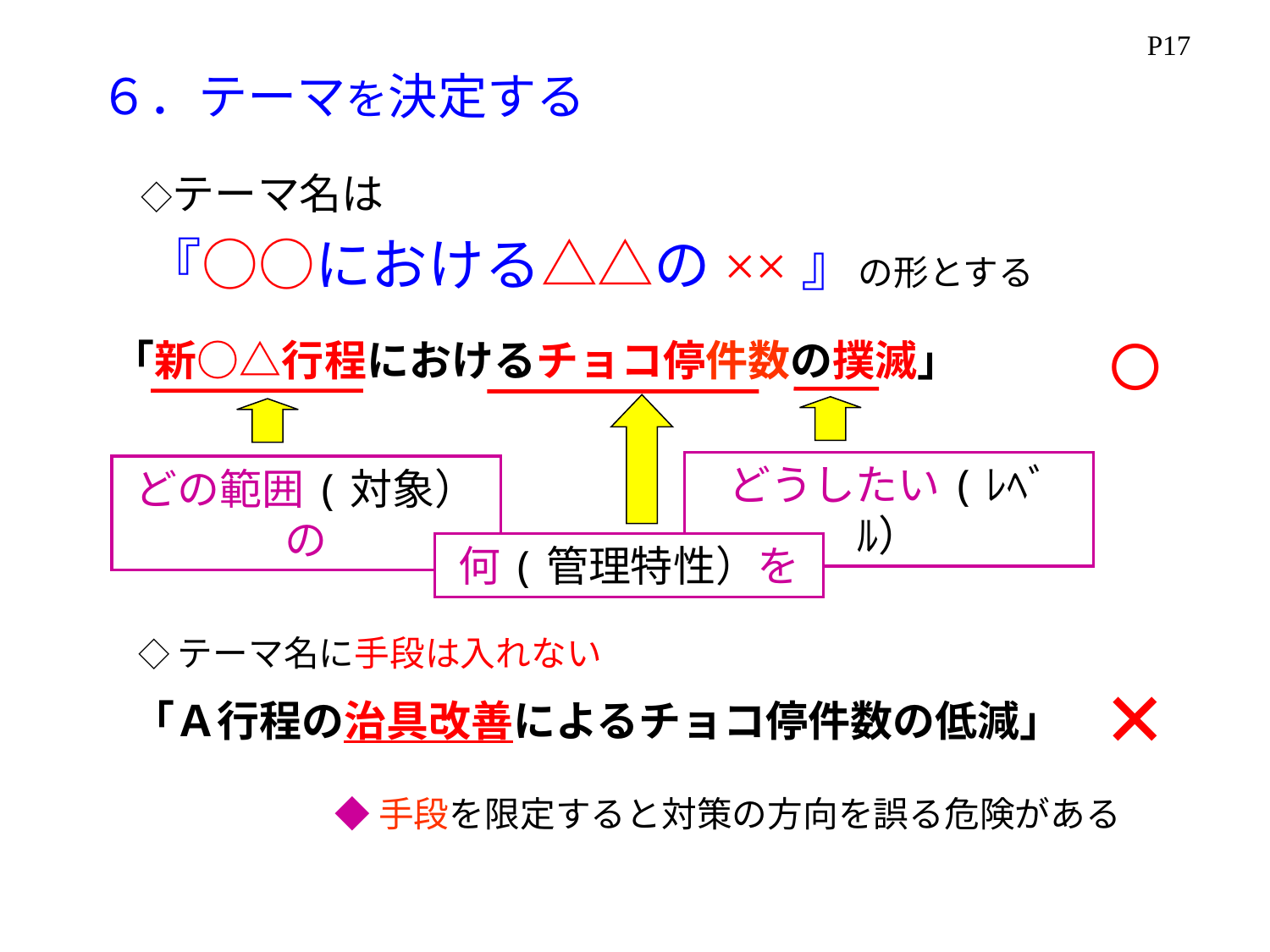

P17
# ６．テーマを決定する
　 ◇テーマ名は
　『○○における△△の××』の形とする
○

どうしたい(ﾚﾍﾞﾙ）
どの範囲(対象）の
何(管理特性）を
「新○△行程におけるチョコ停件数の撲滅」

◇テーマ名に手段は入れない
×
　「Ａ行程の治具改善によるチョコ停件数の低減」
◆手段を限定すると対策の方向を誤る危険がある